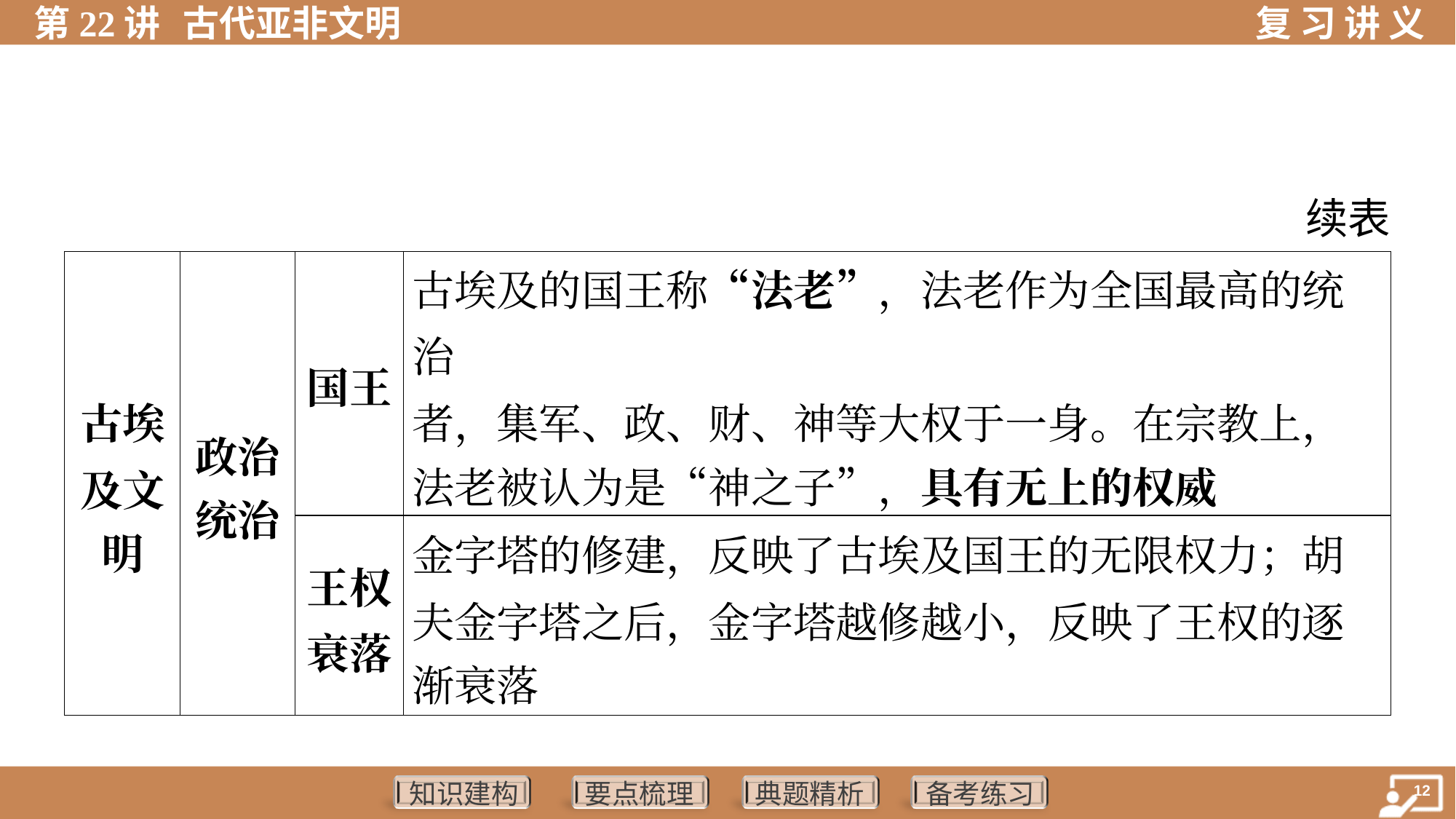

续表
| 古埃 及文 明 | 政治 统治 | 国王 | 古埃及的国王称“法老”，法老作为全国最高的统治 者，集军、政、财、神等大权于一身。在宗教上， 法老被认为是“神之子”，具有无上的权威 |  |  |
| --- | --- | --- | --- | --- | --- |
|  |  | 王权 衰落 | 金字塔的修建，反映了古埃及国王的无限权力；胡 夫金字塔之后，金字塔越修越小，反映了王权的逐 渐衰落 |  |  |